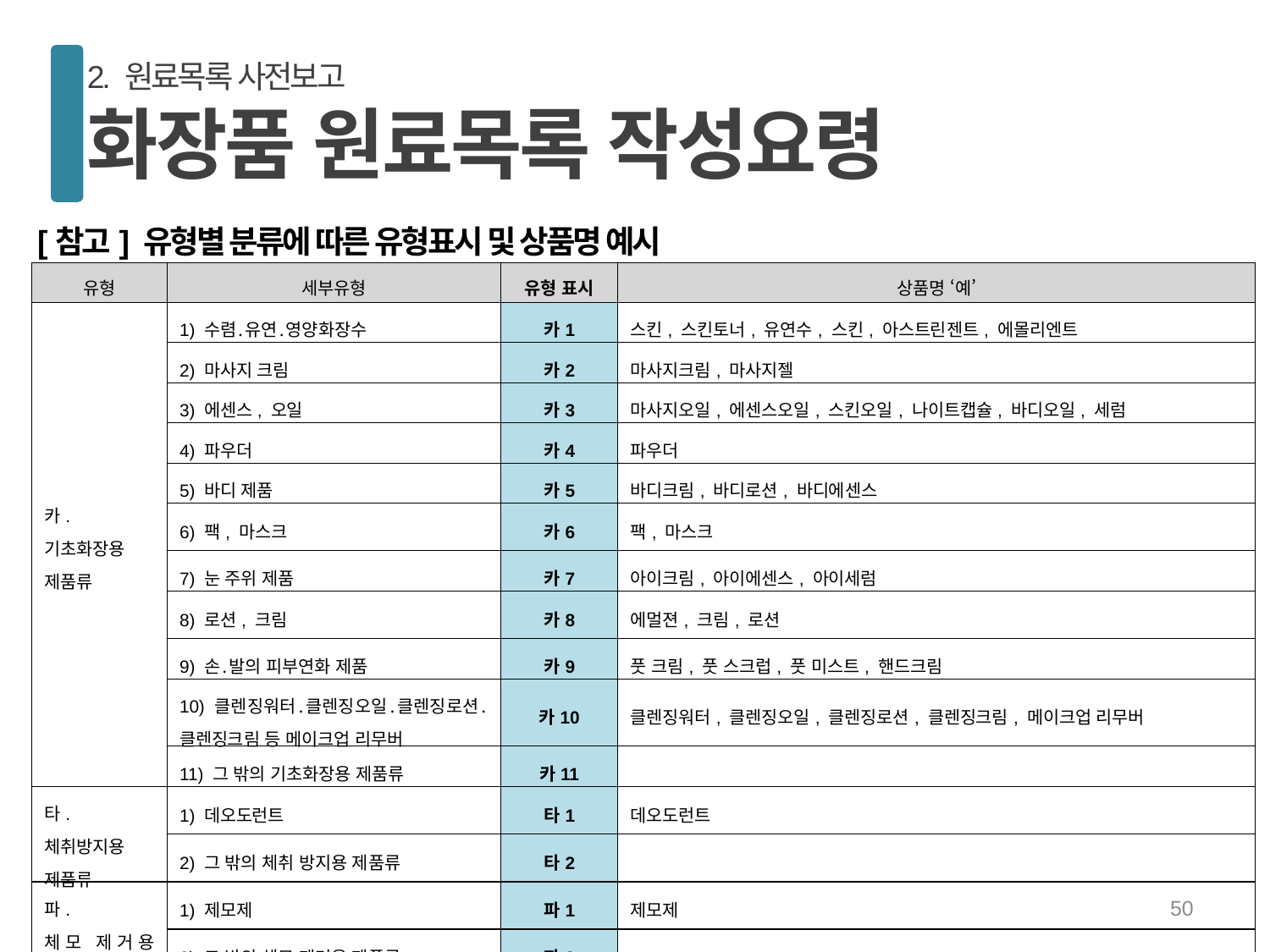

2. 원료목록 사전보고
화장품 원료목록 작성요령
[참고] 유형별 분류에 따른 유형표시 및 상품명 예시
| 유형 | 세부유형 | 유형 표시 | 상품명 ‘예’ |
| --- | --- | --- | --- |
| 카. 기초화장용 제품류 | 1) 수렴․유연․영양화장수 | 카1 | 스킨, 스킨토너, 유연수, 스킨, 아스트린젠트, 에몰리엔트 |
|  | 2) 마사지 크림 | 카2 | 마사지크림, 마사지젤 |
|  | 3) 에센스, 오일 | 카3 | 마사지오일, 에센스오일, 스킨오일, 나이트캡슐, 바디오일, 세럼 |
|  | 4) 파우더 | 카4 | 파우더 |
|  | 5) 바디 제품 | 카5 | 바디크림, 바디로션, 바디에센스 |
|  | 6) 팩, 마스크 | 카6 | 팩, 마스크 |
|  | 7) 눈 주위 제품 | 카7 | 아이크림, 아이에센스, 아이세럼 |
|  | 8) 로션, 크림 | 카8 | 에멀젼, 크림, 로션 |
|  | 9) 손․발의 피부연화 제품 | 카9 | 풋 크림, 풋 스크럽, 풋 미스트, 핸드크림 |
|  | 10) 클렌징워터․클렌징오일․클렌징로션․클렌징크림 등 메이크업 리무버 | 카10 | 클렌징워터, 클렌징오일, 클렌징로션, 클렌징크림, 메이크업 리무버 |
|  | 11) 그 밖의 기초화장용 제품류 | 카11 |  |
| 타. 체취방지용 제품류 | 1) 데오도런트 | 타1 | 데오도런트 |
|  | 2) 그 밖의 체취 방지용 제품류 | 타2 |  |
| 파. 체모 제거용 제품류 | 1) 제모제 | 파1 | 제모제 |
|  | 2) 그 밖의 체모 제거용 제품류 | 파2 |  |
50